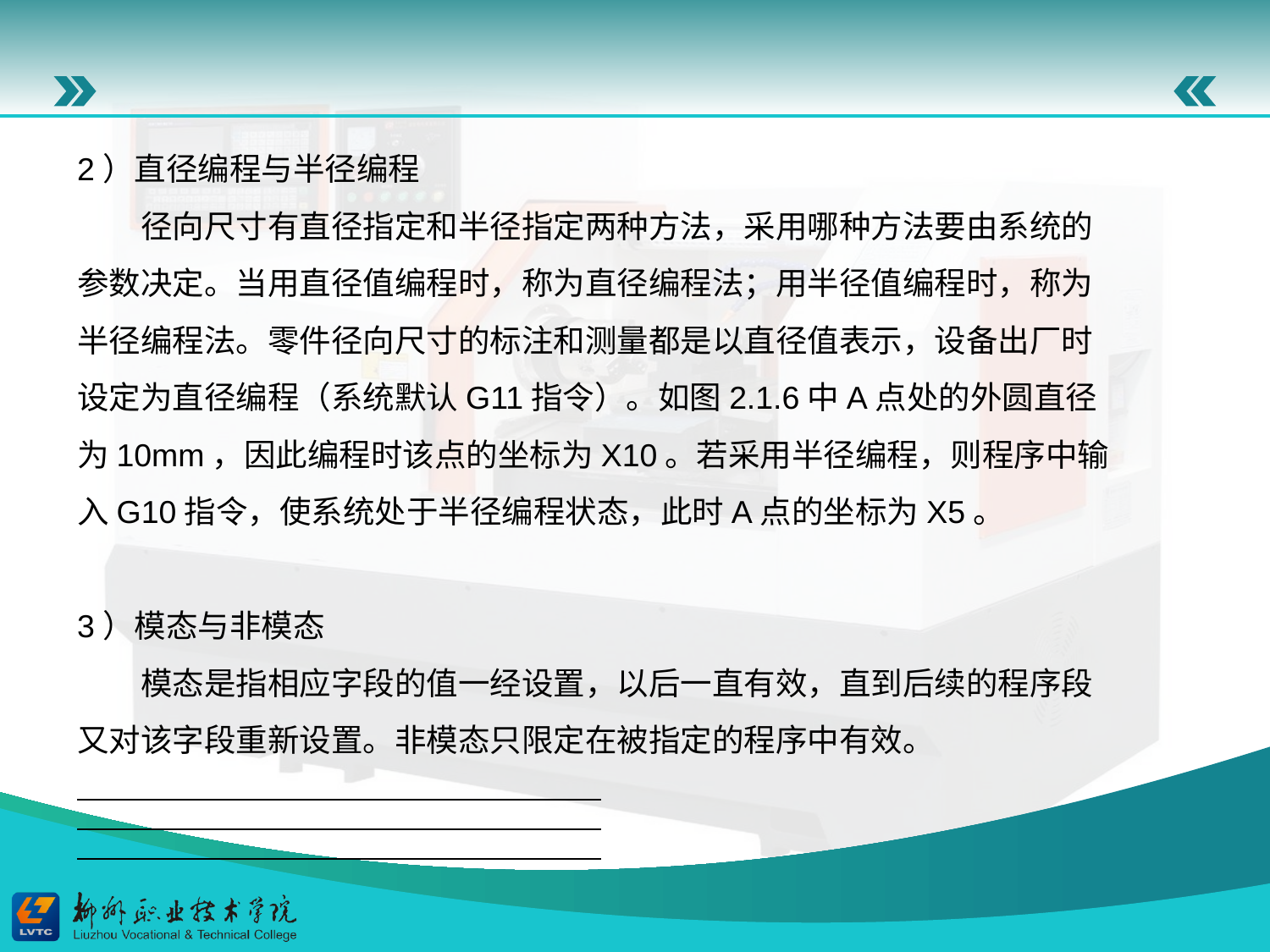

2）直径编程与半径编程
径向尺寸有直径指定和半径指定两种方法，采用哪种方法要由系统的参数决定。当用直径值编程时，称为直径编程法；用半径值编程时，称为半径编程法。零件径向尺寸的标注和测量都是以直径值表示，设备出厂时设定为直径编程（系统默认G11指令）。如图2.1.6中A点处的外圆直径为10mm，因此编程时该点的坐标为X10。若采用半径编程，则程序中输入G10指令，使系统处于半径编程状态，此时A点的坐标为X5。

3）模态与非模态
模态是指相应字段的值一经设置，以后一直有效，直到后续的程序段又对该字段重新设置。非模态只限定在被指定的程序中有效。